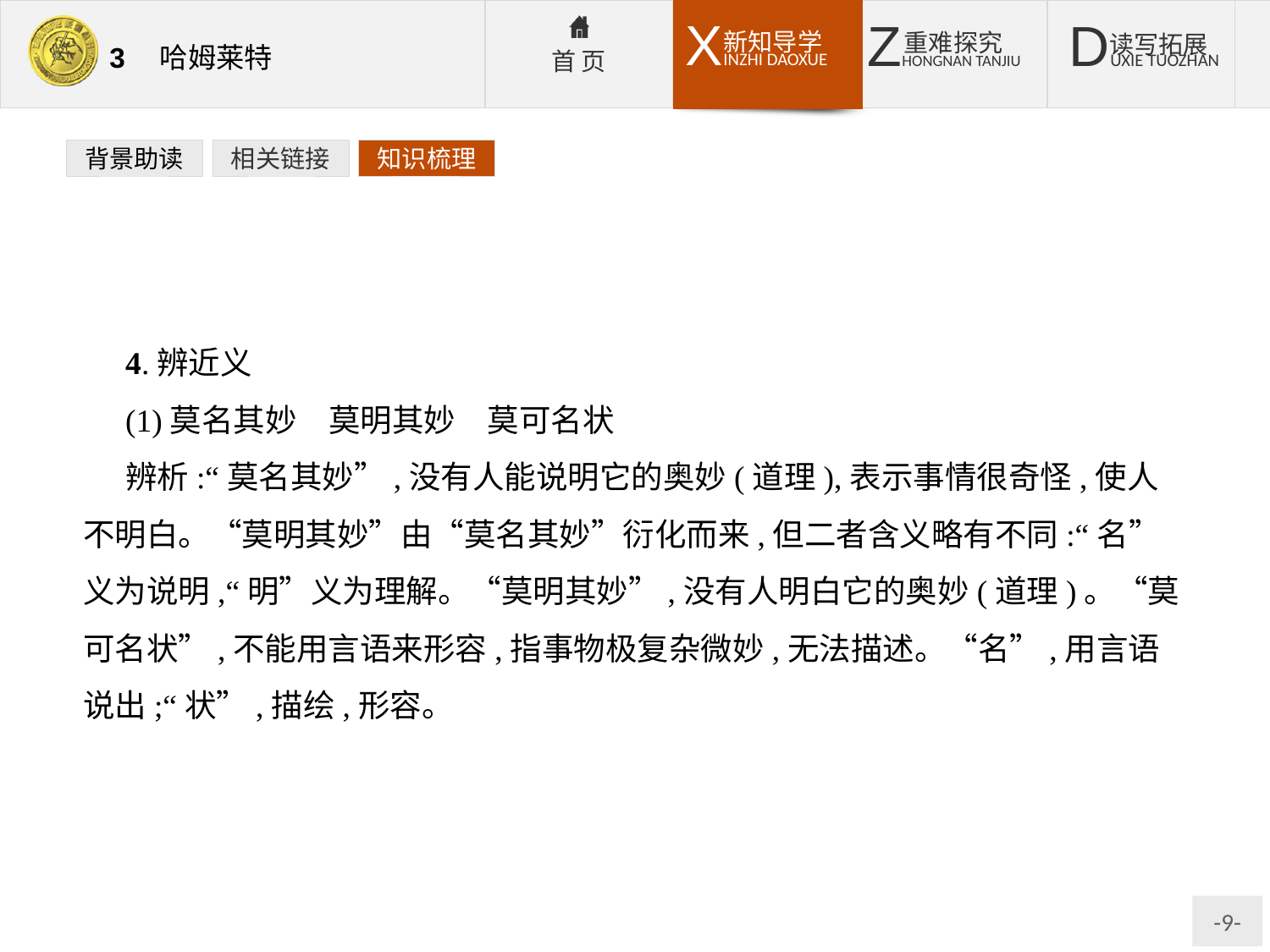

背景助读
相关链接
知识梳理
4.辨近义
(1)莫名其妙　莫明其妙　莫可名状
辨析:“莫名其妙”,没有人能说明它的奥妙(道理),表示事情很奇怪,使人不明白。“莫明其妙”由“莫名其妙”衍化而来,但二者含义略有不同:“名”义为说明,“明”义为理解。“莫明其妙”,没有人明白它的奥妙(道理)。“莫可名状”,不能用言语来形容,指事物极复杂微妙,无法描述。“名”,用言语说出;“状”,描绘,形容。